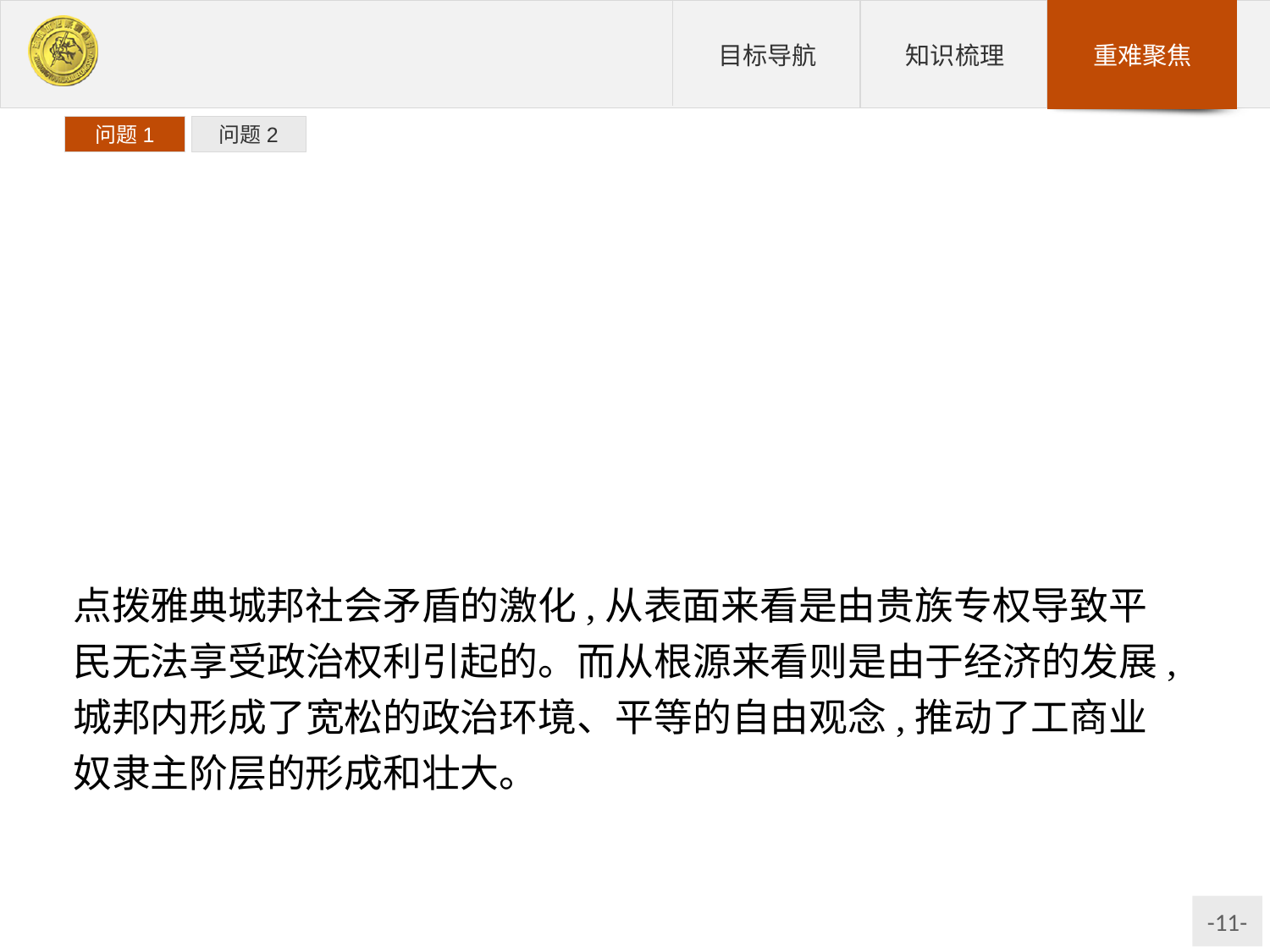

问题1
问题2

解析:梭伦当选首席执政官之前,雅典处于贵族政治统治之下,平民与贵族的矛盾激化,内战一触即发,改革势在必行。公元前594年,梭伦当选为首席执行官,开始进行改革。故B项正确,A、C、D三项均与题意不符。
答案:B

点拨雅典城邦社会矛盾的激化,从表面来看是由贵族专权导致平民无法享受政治权利引起的。而从根源来看则是由于经济的发展,城邦内形成了宽松的政治环境、平等的自由观念,推动了工商业奴隶主阶层的形成和壮大。